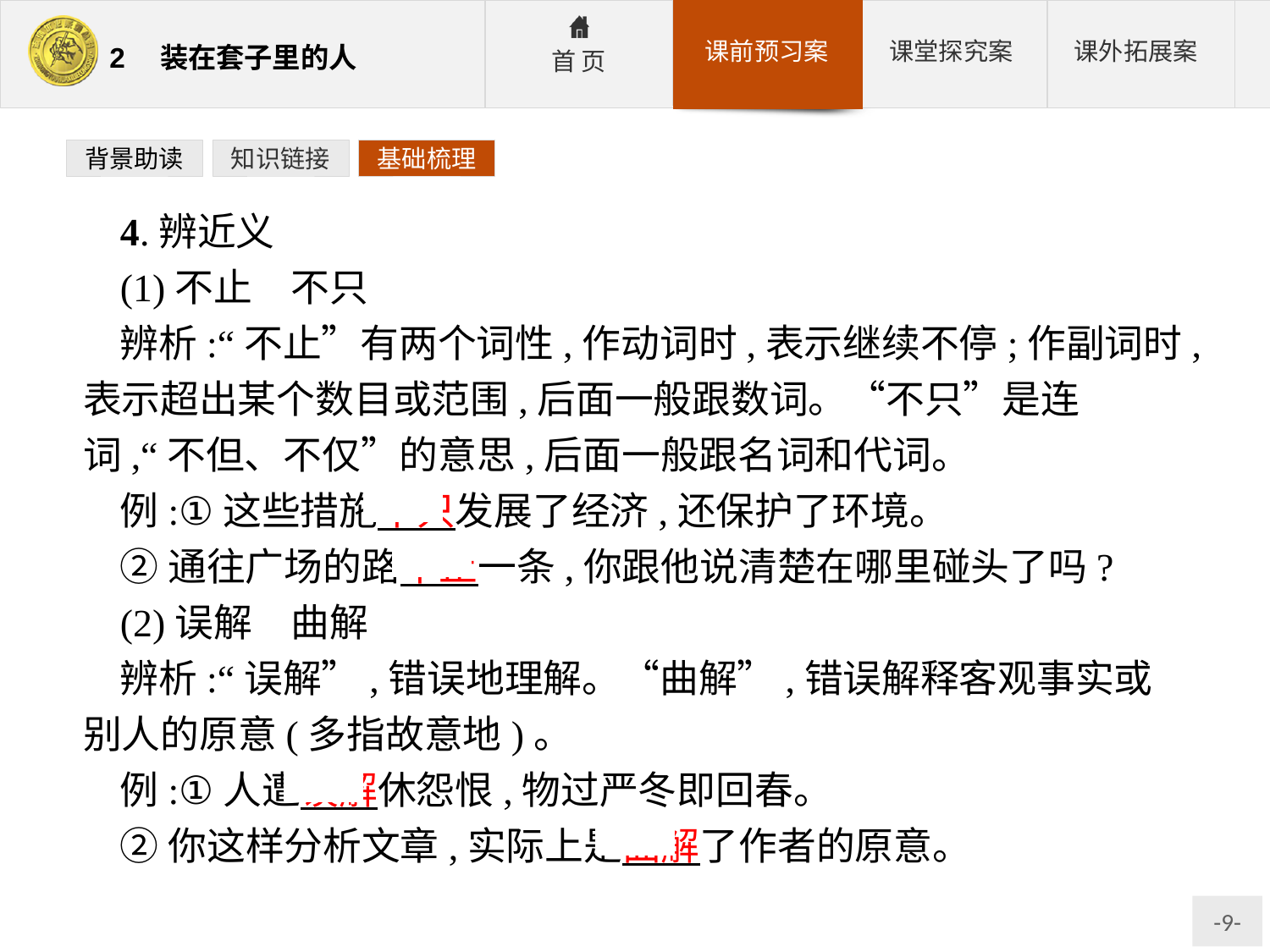

背景助读
知识链接
基础梳理
4.辨近义
(1)不止　不只
辨析:“不止”有两个词性,作动词时,表示继续不停;作副词时,表示超出某个数目或范围,后面一般跟数词。“不只”是连词,“不但、不仅”的意思,后面一般跟名词和代词。
例:①这些措施不只发展了经济,还保护了环境。
②通往广场的路不止一条,你跟他说清楚在哪里碰头了吗?
(2)误解　曲解
辨析:“误解”,错误地理解。“曲解”,错误解释客观事实或别人的原意(多指故意地)。
例:①人遭误解休怨恨,物过严冬即回春。
②你这样分析文章,实际上是曲解了作者的原意。